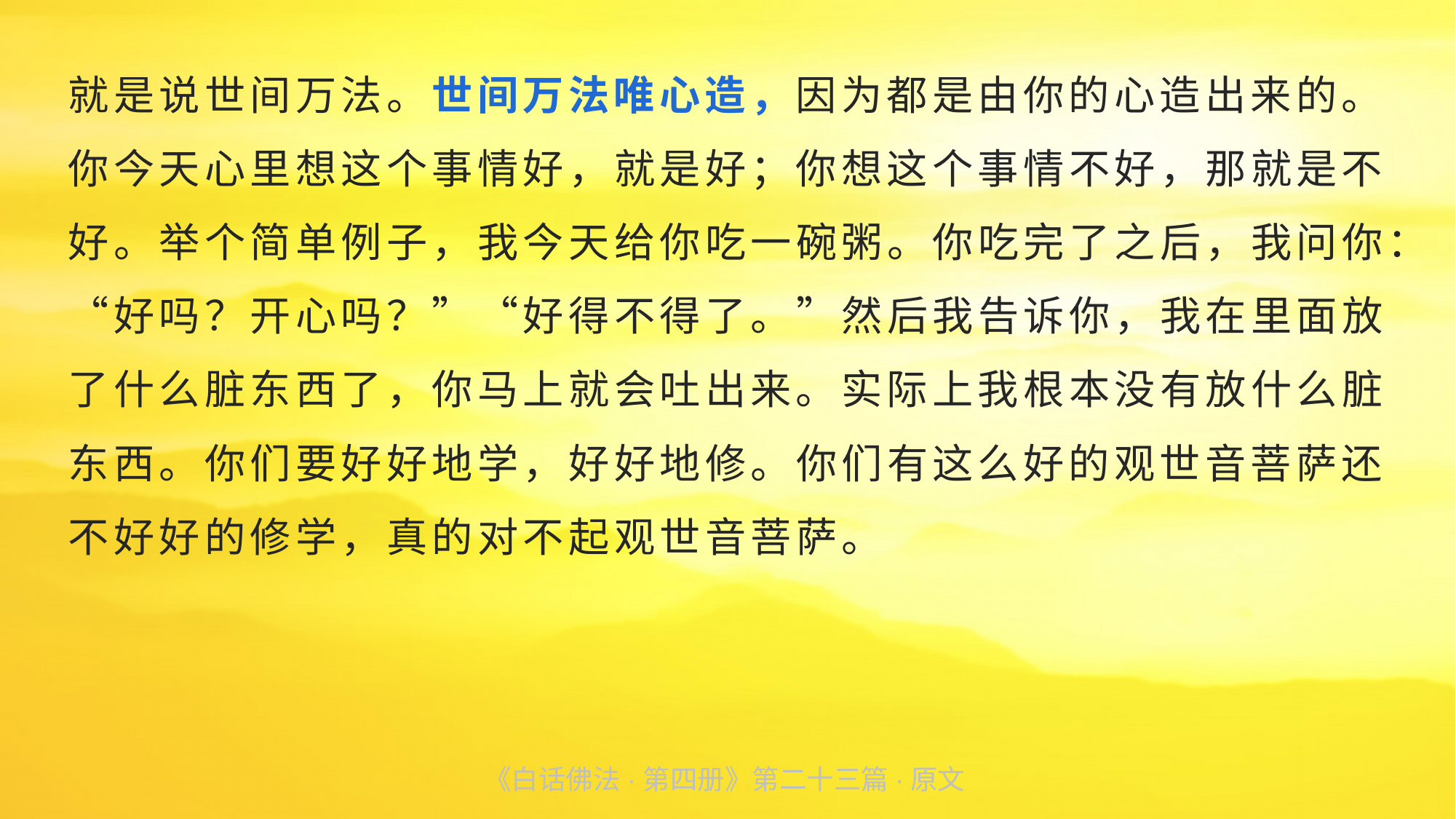

就是说世间万法。世间万法唯心造，因为都是由你的心造出来的。你今天心里想这个事情好，就是好；你想这个事情不好，那就是不好。举个简单例子，我今天给你吃一碗粥。你吃完了之后，我问你：“好吗？开心吗？”“好得不得了。”然后我告诉你，我在里面放了什么脏东西了，你马上就会吐出来。实际上我根本没有放什么脏东西。你们要好好地学，好好地修。你们有这么好的观世音菩萨还
不好好的修学，真的对不起观世音菩萨。
《白话佛法·第四册》第二十三篇·原文